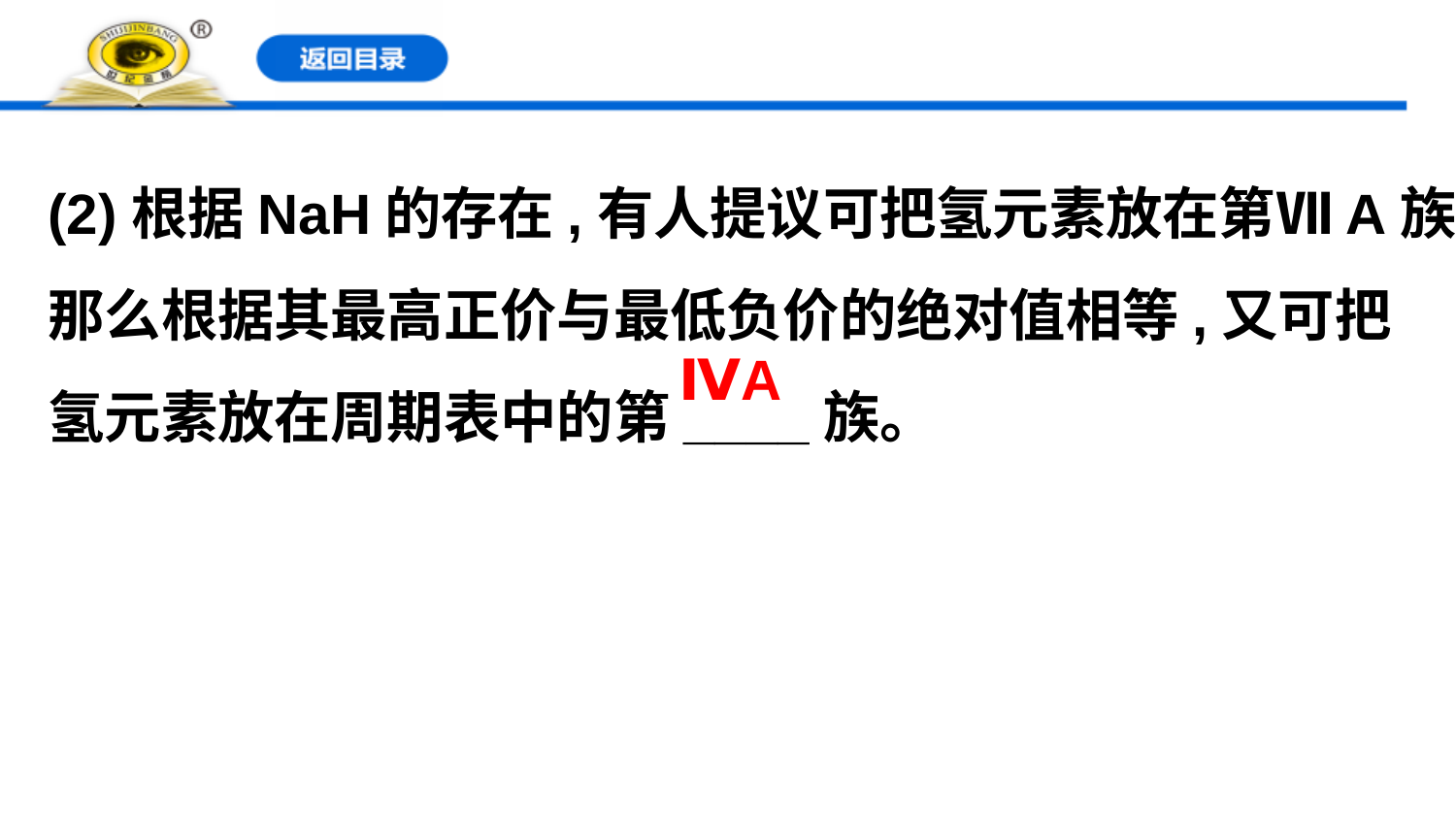

(2)根据NaH的存在,有人提议可把氢元素放在第ⅦA族,
那么根据其最高正价与最低负价的绝对值相等,又可把
氢元素放在周期表中的第____族。
ⅣA